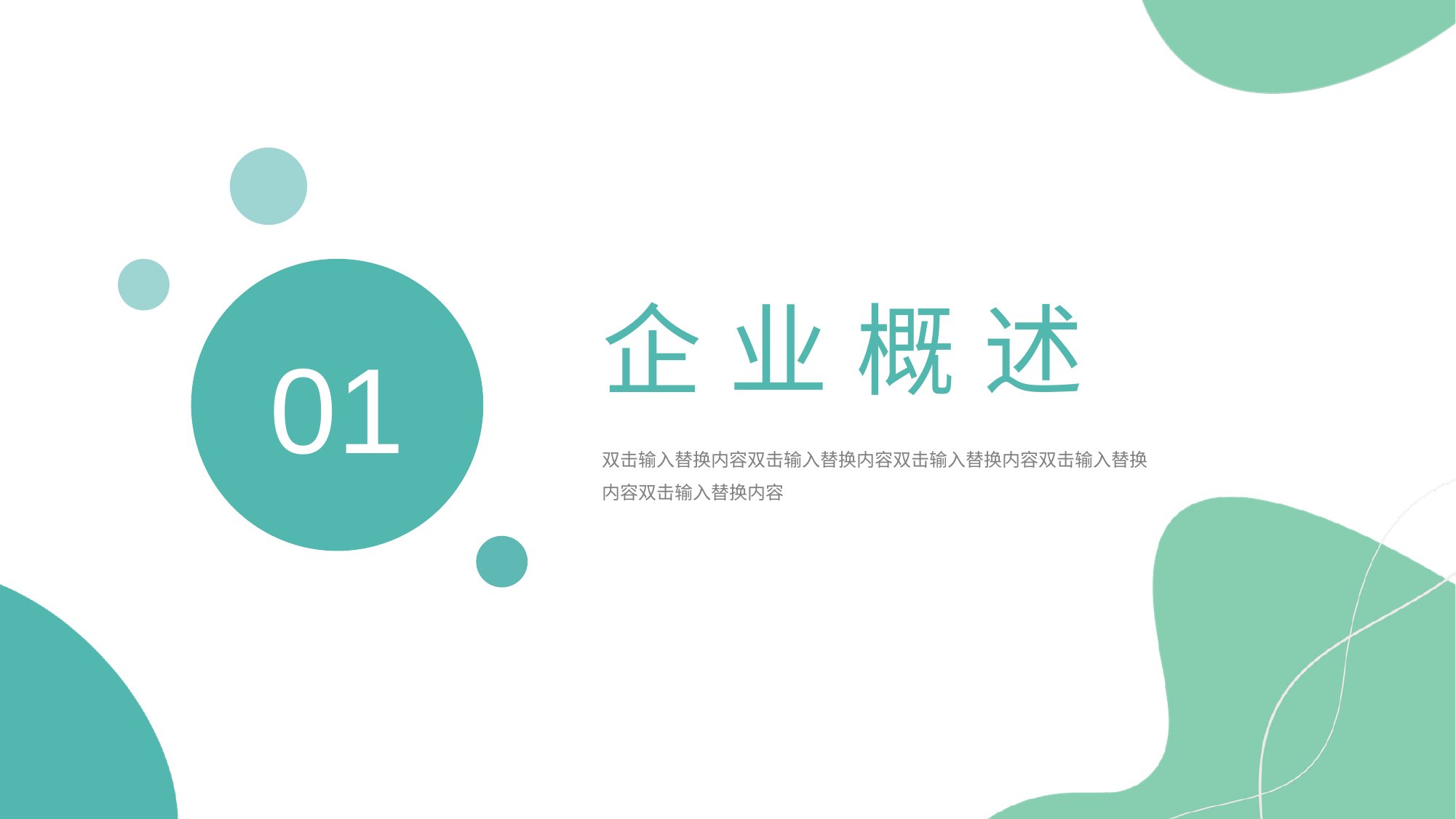

01
企业概述
双击输入替换内容双击输入替换内容双击输入替换内容双击输入替换内容双击输入替换内容